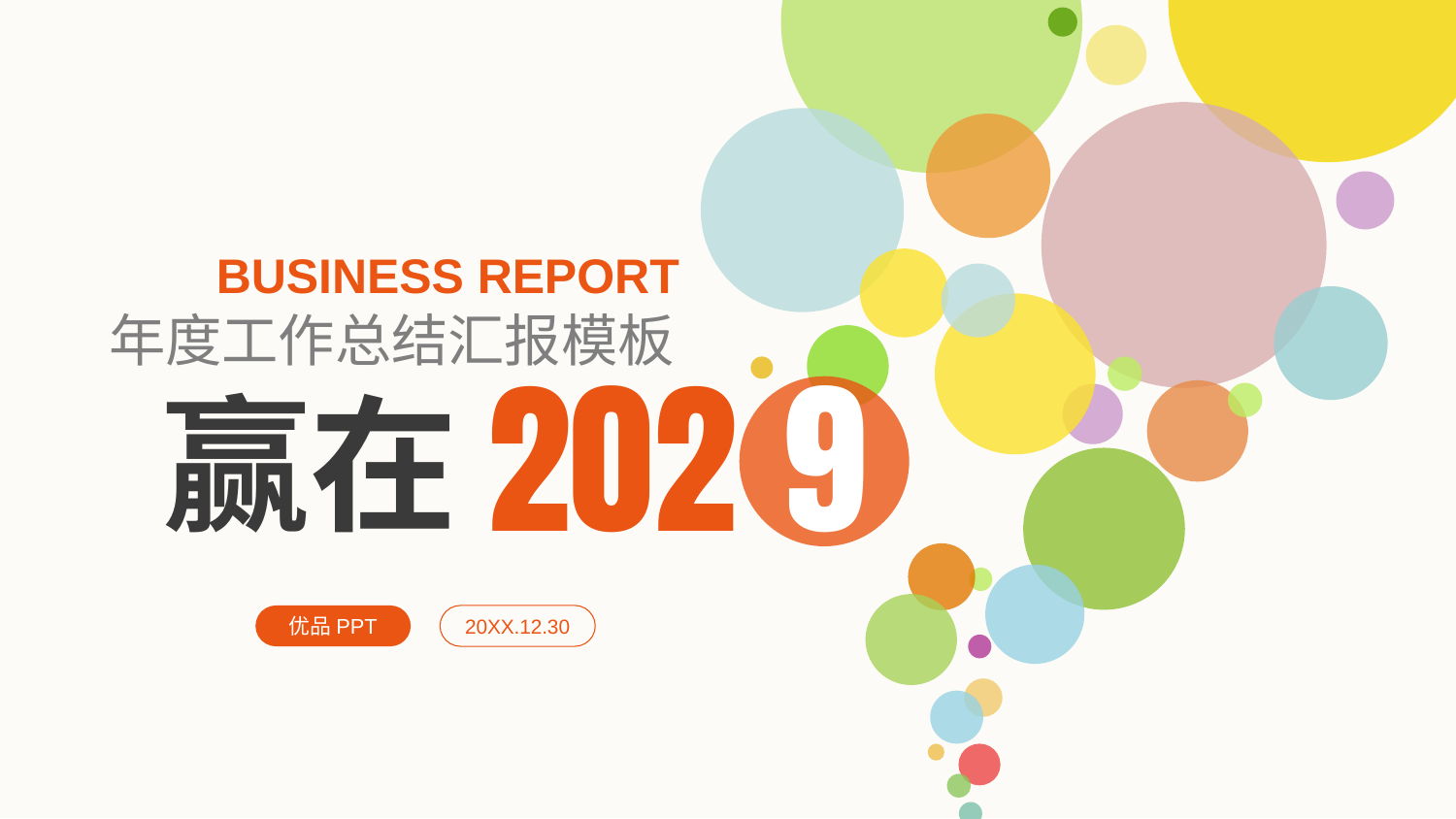

BUSINESS REPORT

年度工作总结汇报模板

202
9
赢在

优品PPT
20XX.12.30